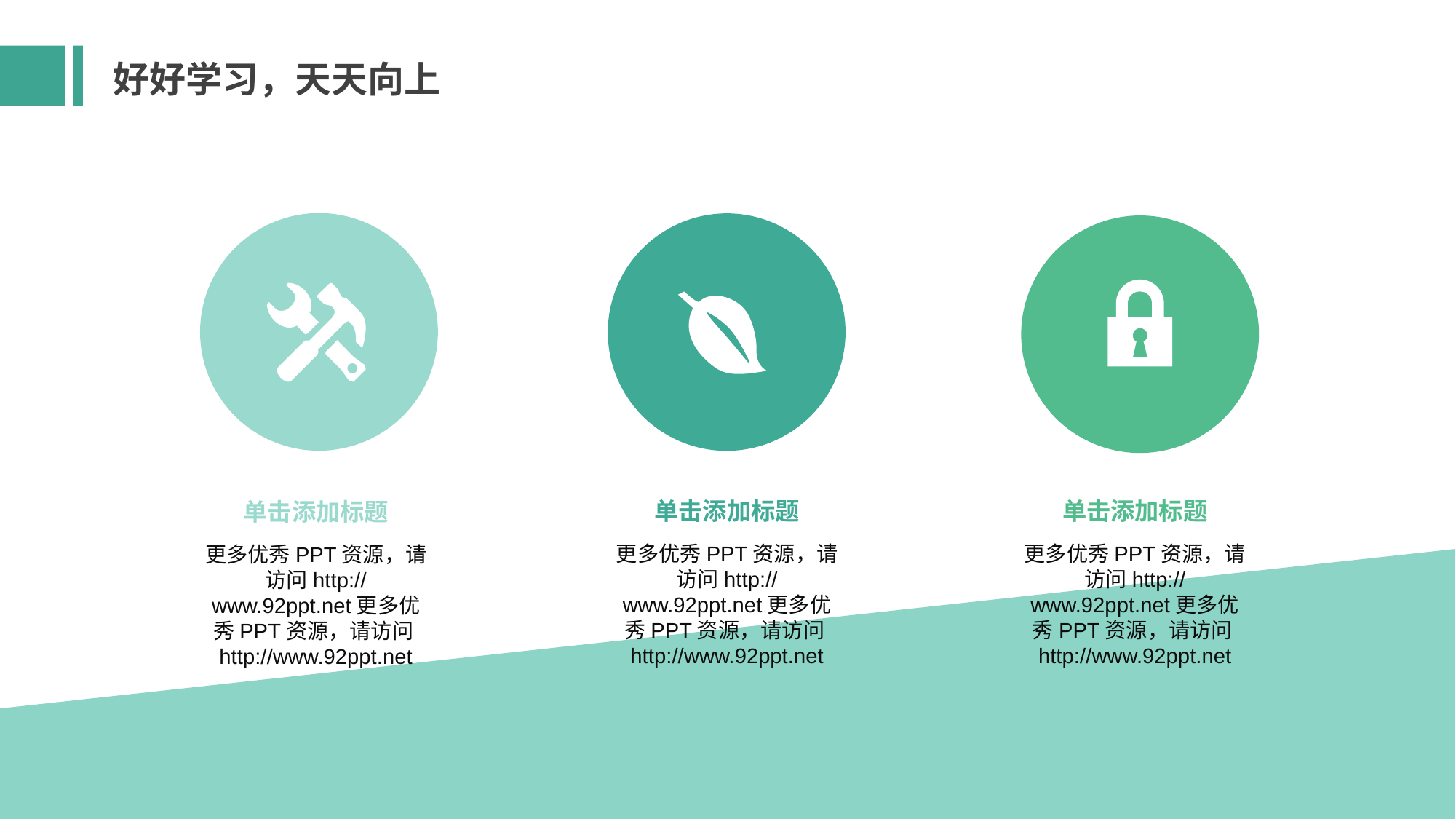

好好学习，天天向上

单击添加标题
更多优秀PPT资源，请访问http://www.92ppt.net更多优秀PPT资源，请访问http://www.92ppt.net
单击添加标题
更多优秀PPT资源，请访问http://www.92ppt.net更多优秀PPT资源，请访问http://www.92ppt.net
单击添加标题
更多优秀PPT资源，请访问http://www.92ppt.net更多优秀PPT资源，请访问http://www.92ppt.net